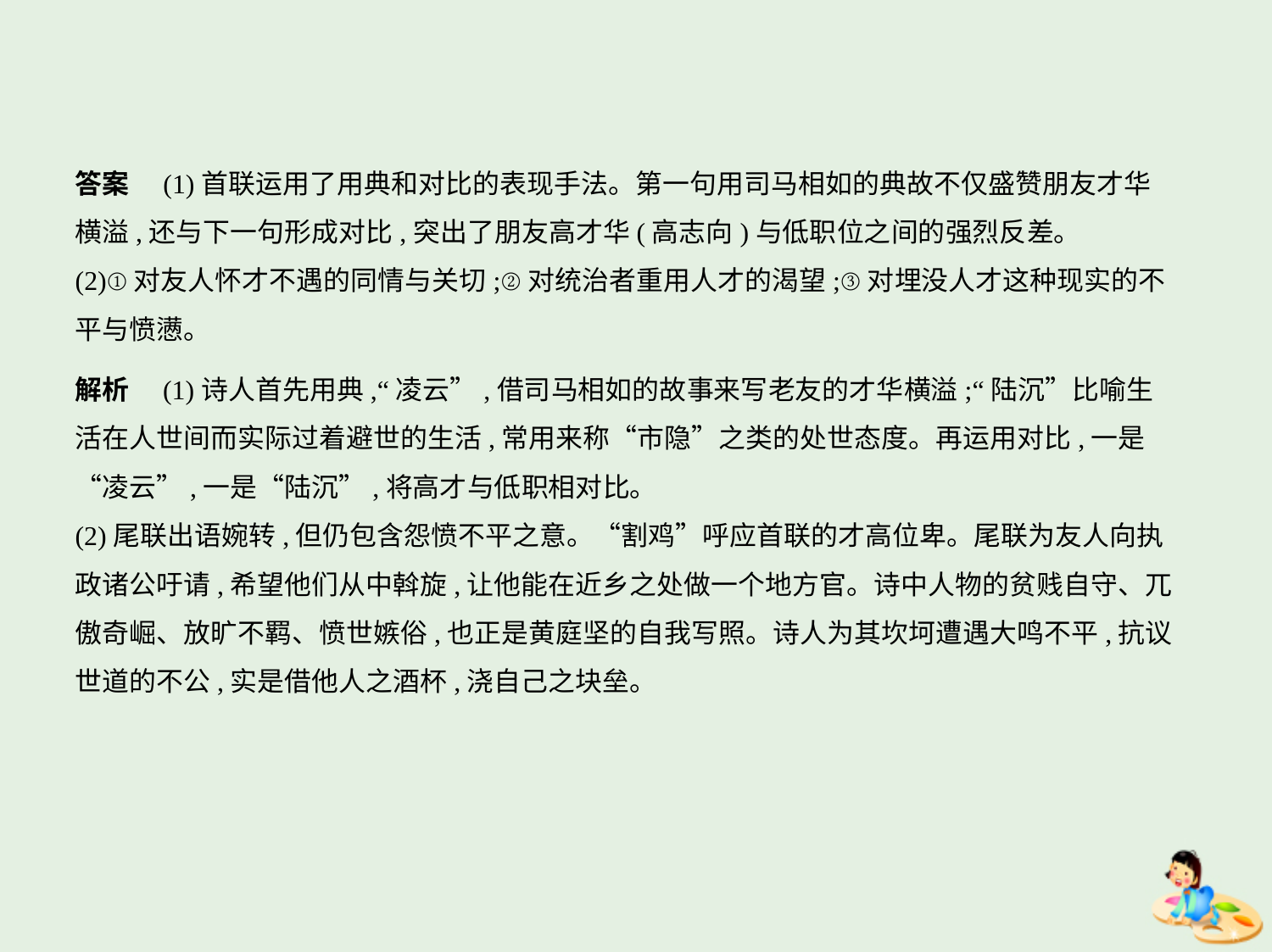

答案　(1)首联运用了用典和对比的表现手法。第一句用司马相如的典故不仅盛赞朋友才华
横溢,还与下一句形成对比,突出了朋友高才华(高志向)与低职位之间的强烈反差。
(2)①对友人怀才不遇的同情与关切;②对统治者重用人才的渴望;③对埋没人才这种现实的不
平与愤懑。
解析　(1)诗人首先用典,“凌云”,借司马相如的故事来写老友的才华横溢;“陆沉”比喻生
活在人世间而实际过着避世的生活,常用来称“市隐”之类的处世态度。再运用对比,一是
“凌云”,一是“陆沉”,将高才与低职相对比。
(2)尾联出语婉转,但仍包含怨愤不平之意。“割鸡”呼应首联的才高位卑。尾联为友人向执
政诸公吁请,希望他们从中斡旋,让他能在近乡之处做一个地方官。诗中人物的贫贱自守、兀
傲奇崛、放旷不羁、愤世嫉俗,也正是黄庭坚的自我写照。诗人为其坎坷遭遇大鸣不平,抗议
世道的不公,实是借他人之酒杯,浇自己之块垒。